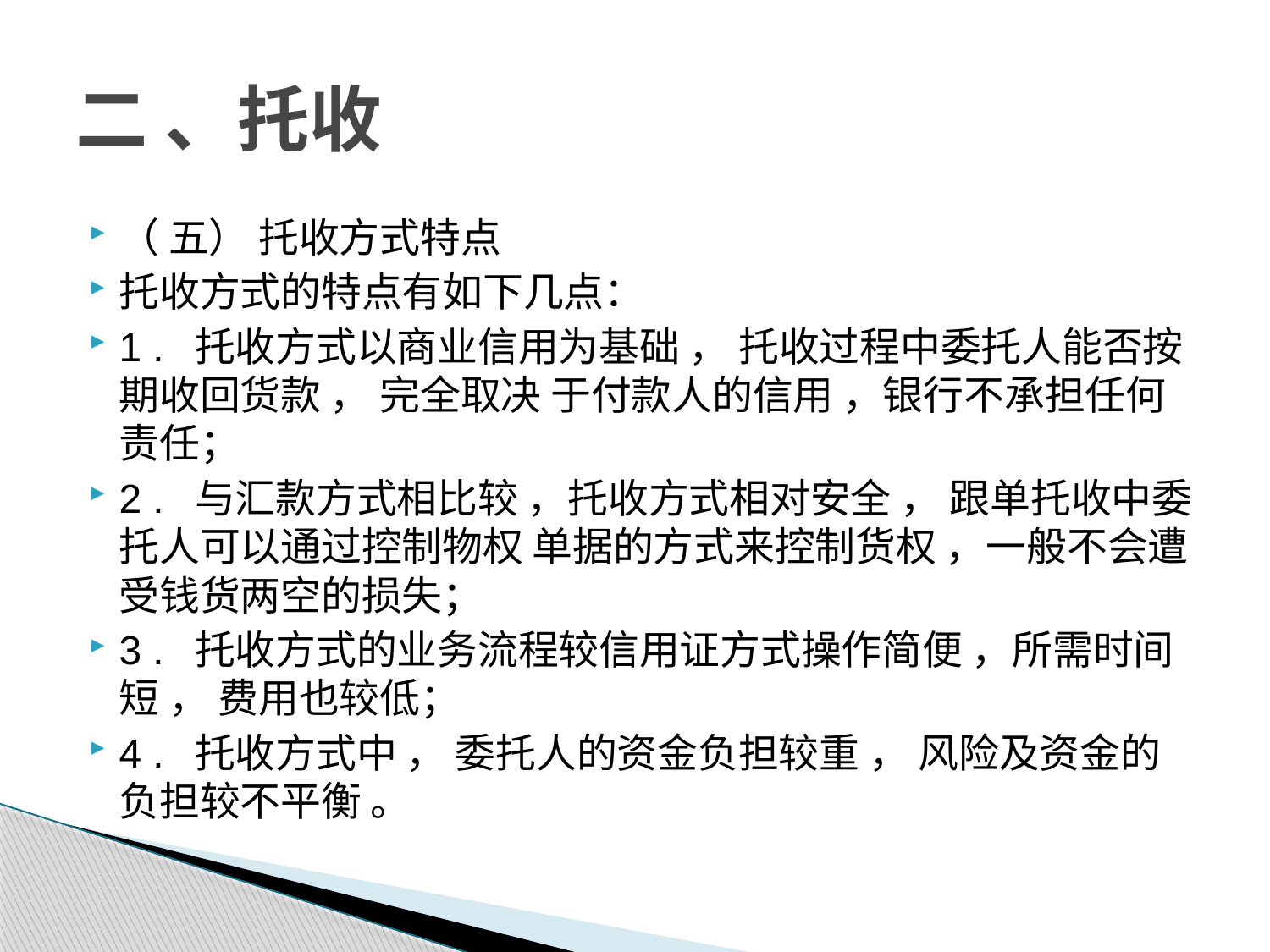

# 二 、托收
（ 五） 托收方式特点
托收方式的特点有如下几点：
1 .  托收方式以商业信用为基础 ， 托收过程中委托人能否按期收回货款 ， 完全取决 于付款人的信用 ，银行不承担任何责任；
2 .  与汇款方式相比较 ，托收方式相对安全 ， 跟单托收中委托人可以通过控制物权 单据的方式来控制货权 ，一般不会遭受钱货两空的损失；
3 .  托收方式的业务流程较信用证方式操作简便 ，所需时间短 ， 费用也较低；
4 .  托收方式中 ， 委托人的资金负担较重 ， 风险及资金的负担较不平衡 。